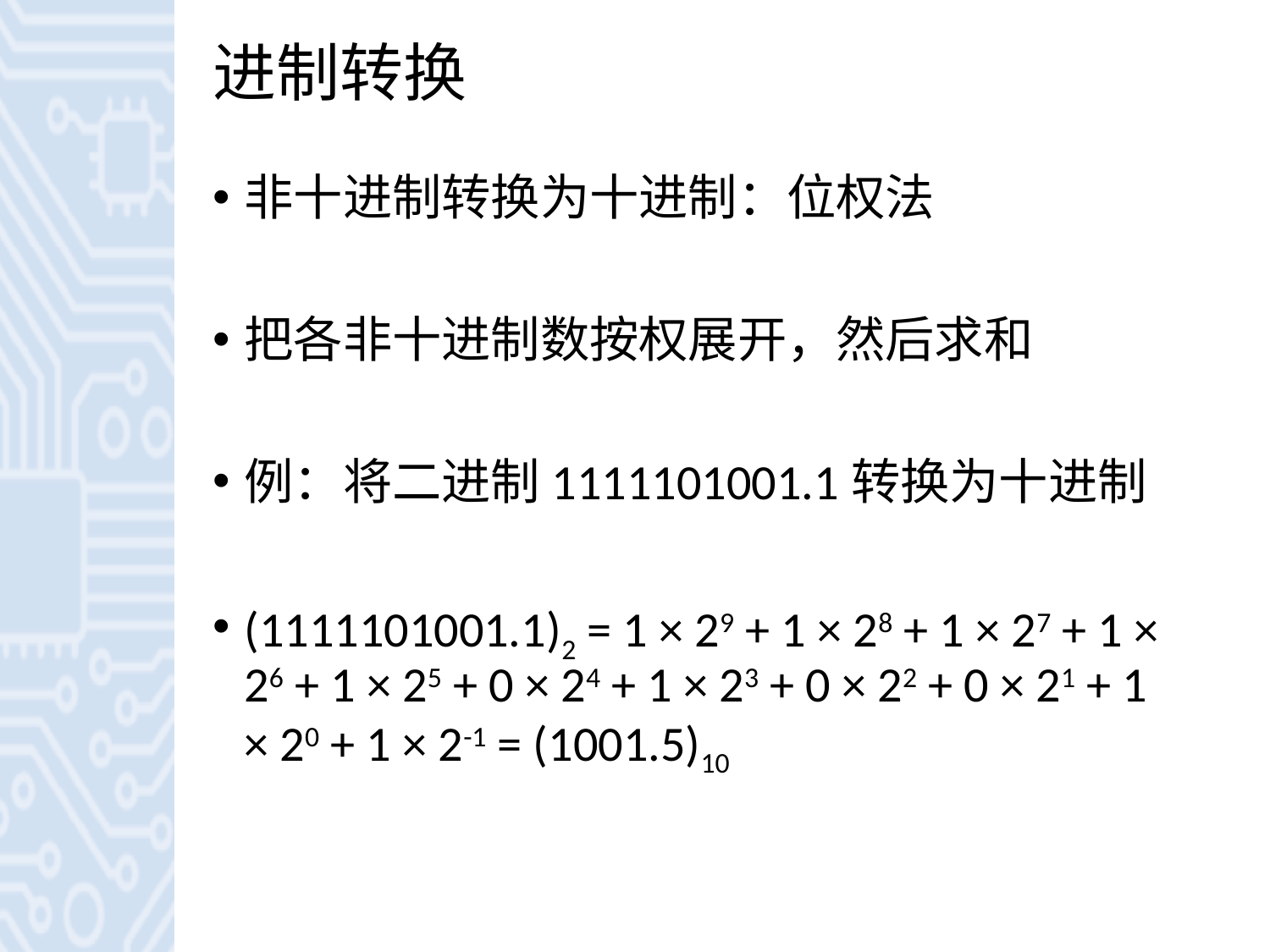

# 进制转换
非十进制转换为十进制：位权法

把各非十进制数按权展开，然后求和

例：将二进制1111101001.1转换为十进制

(1111101001.1)2 = 1 × 29 + 1 × 28 + 1 × 27 + 1 × 26 + 1 × 25 + 0 × 24 + 1 × 23 + 0 × 22 + 0 × 21 + 1 × 20 + 1 × 2-1 = (1001.5)10